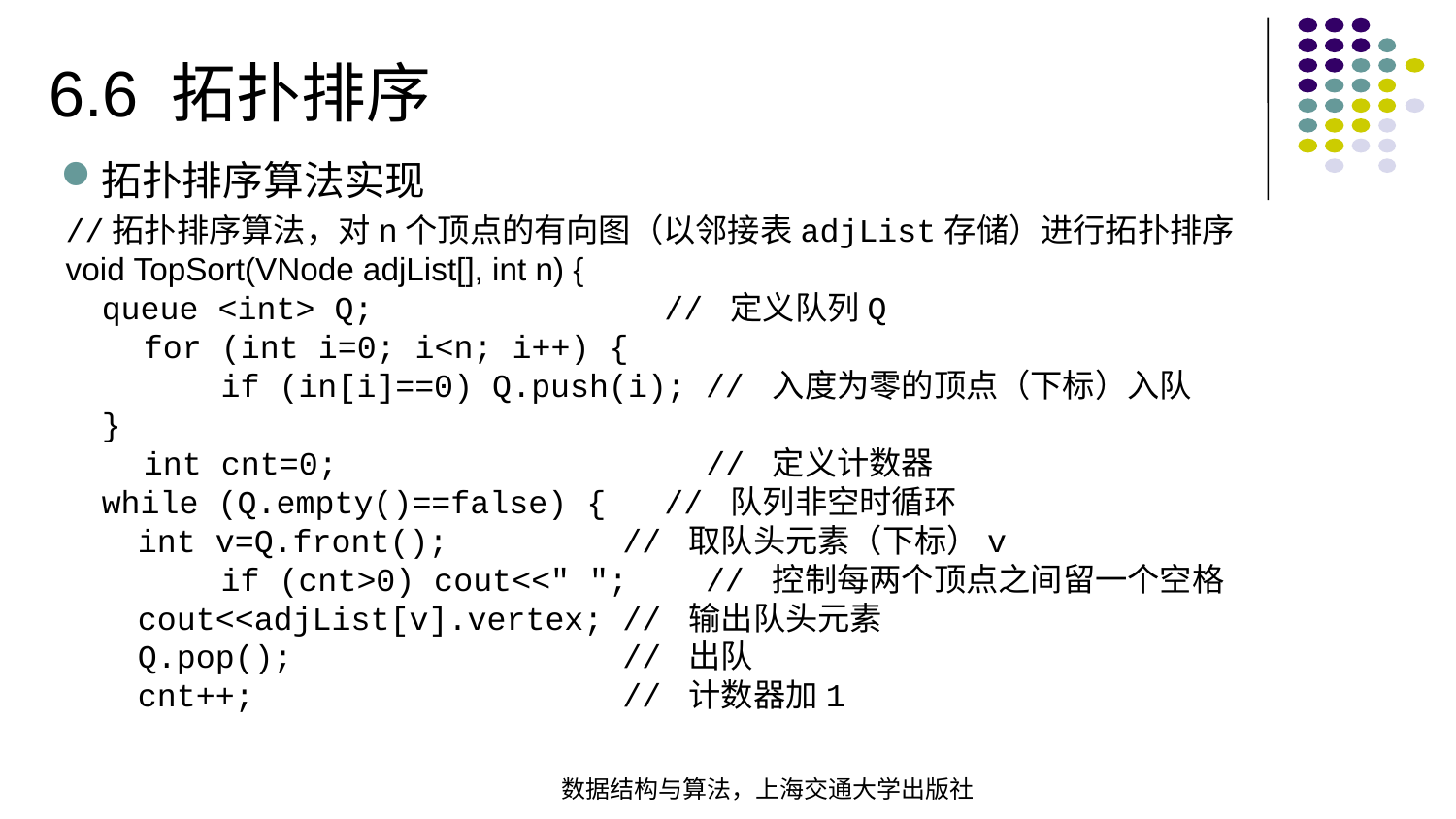

6.6 拓扑排序
拓扑排序算法实现
//拓扑排序算法，对n个顶点的有向图（以邻接表adjList存储）进行拓扑排序void TopSort(VNode adjList[], int n) {    queue <int> Q;               // 定义队列Q    for (int i=0; i<n; i++) {        if (in[i]==0) Q.push(i); // 入度为零的顶点（下标）入队    }    int cnt=0;                   // 定义计数器    while (Q.empty()==false) {   // 队列非空时循环        int v=Q.front();         // 取队头元素（下标）v        if (cnt>0) cout<<" ";    // 控制每两个顶点之间留一个空格        cout<<adjList[v].vertex; // 输出队头元素        Q.pop();                 // 出队        cnt++;                   // 计数器加1